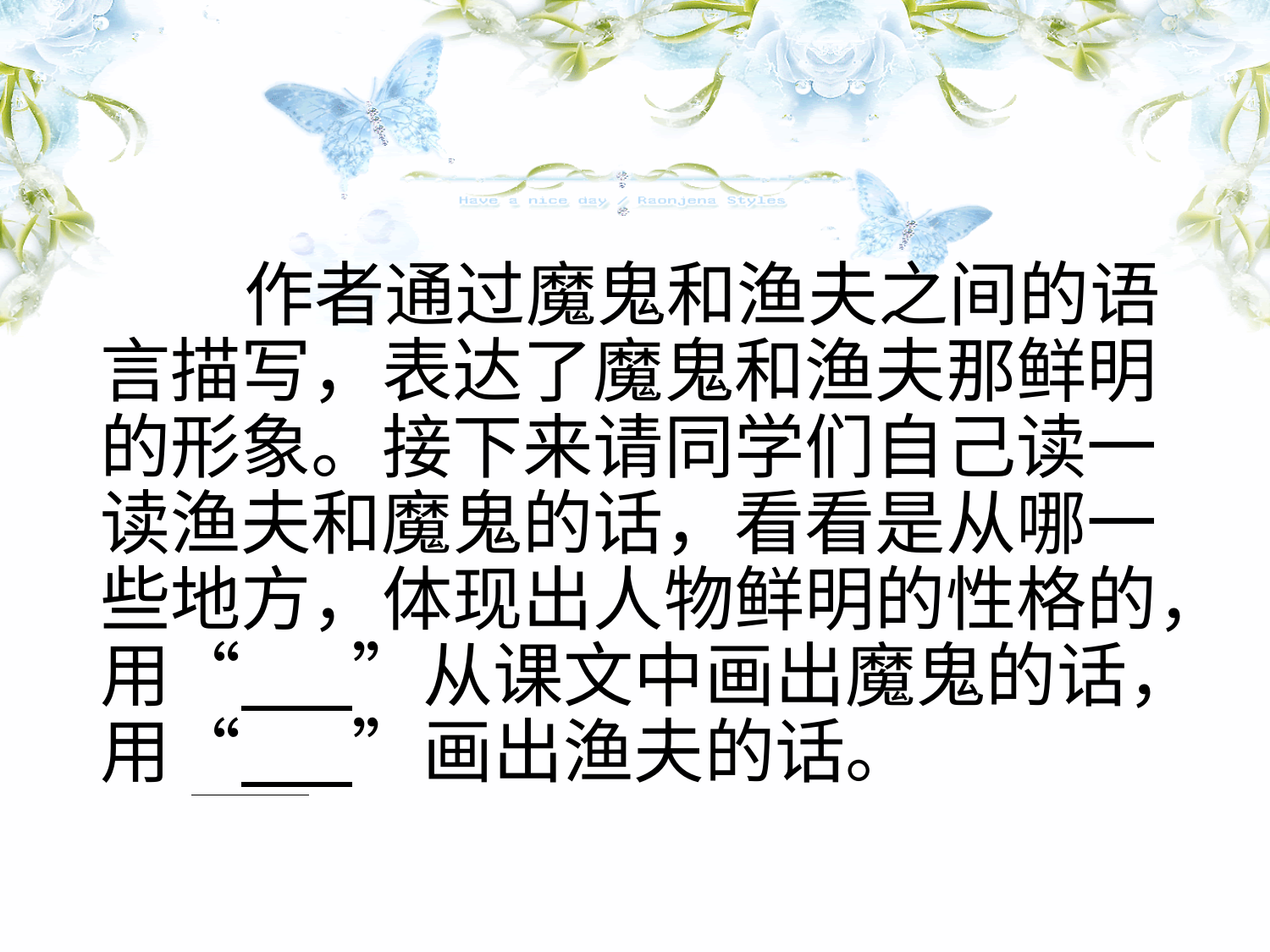

作者通过魔鬼和渔夫之间的语言描写，表达了魔鬼和渔夫那鲜明的形象。接下来请同学们自己读一读渔夫和魔鬼的话，看看是从哪一些地方，体现出人物鲜明的性格的，用“       ”从课文中画出魔鬼的话，用“       ”画出渔夫的话。